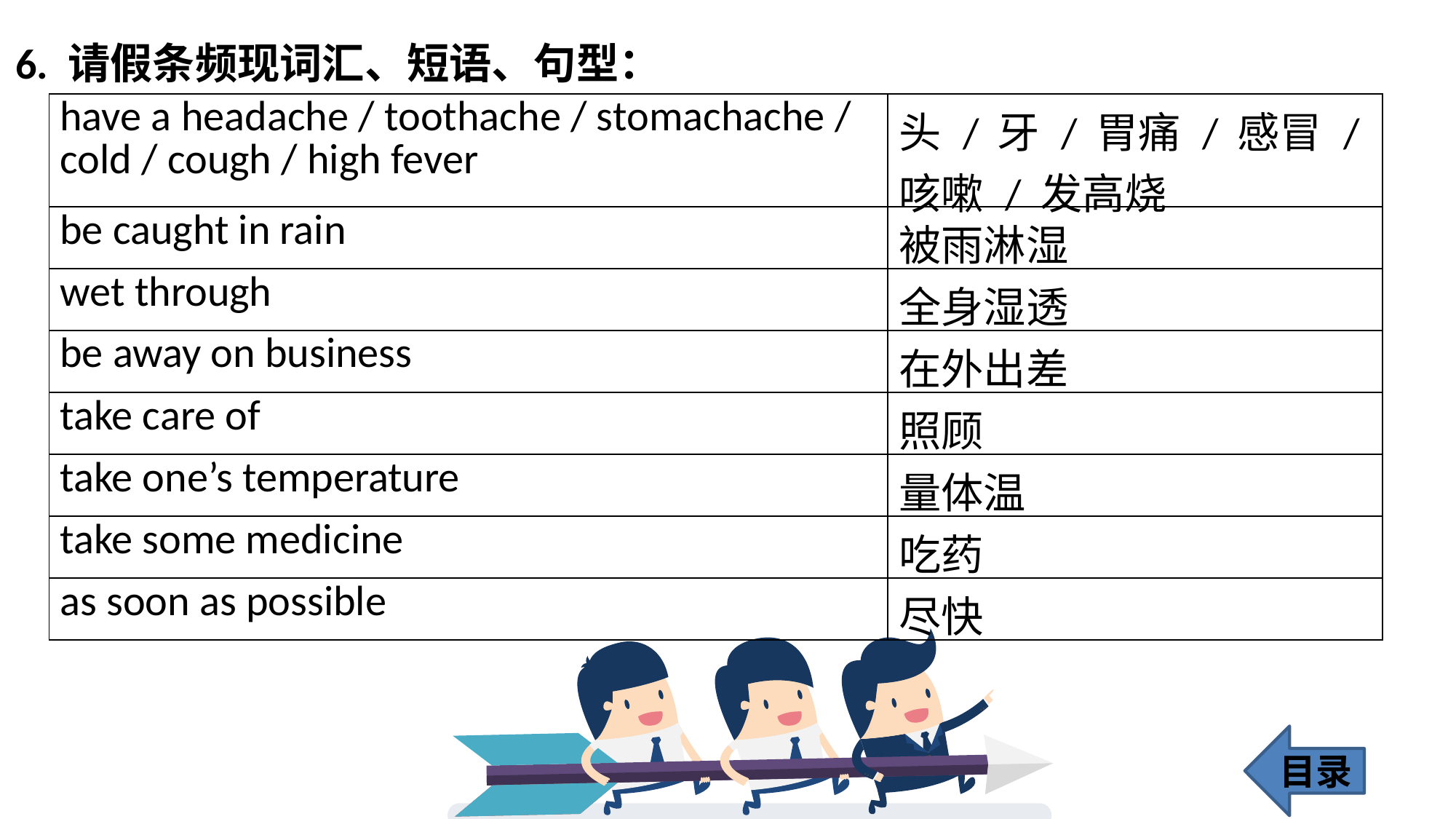

6. 请假条频现词汇、短语、句型：
| have a headache / toothache / stomachache / cold / cough / high fever | 头 / 牙 / 胃痛 / 感冒 / 咳嗽 / 发高烧 |
| --- | --- |
| be caught in rain | 被雨淋湿 |
| wet through | 全身湿透 |
| be away on business | 在外出差 |
| take care of | 照顾 |
| take one’s temperature | 量体温 |
| take some medicine | 吃药 |
| as soon as possible | 尽快 |

目录
116